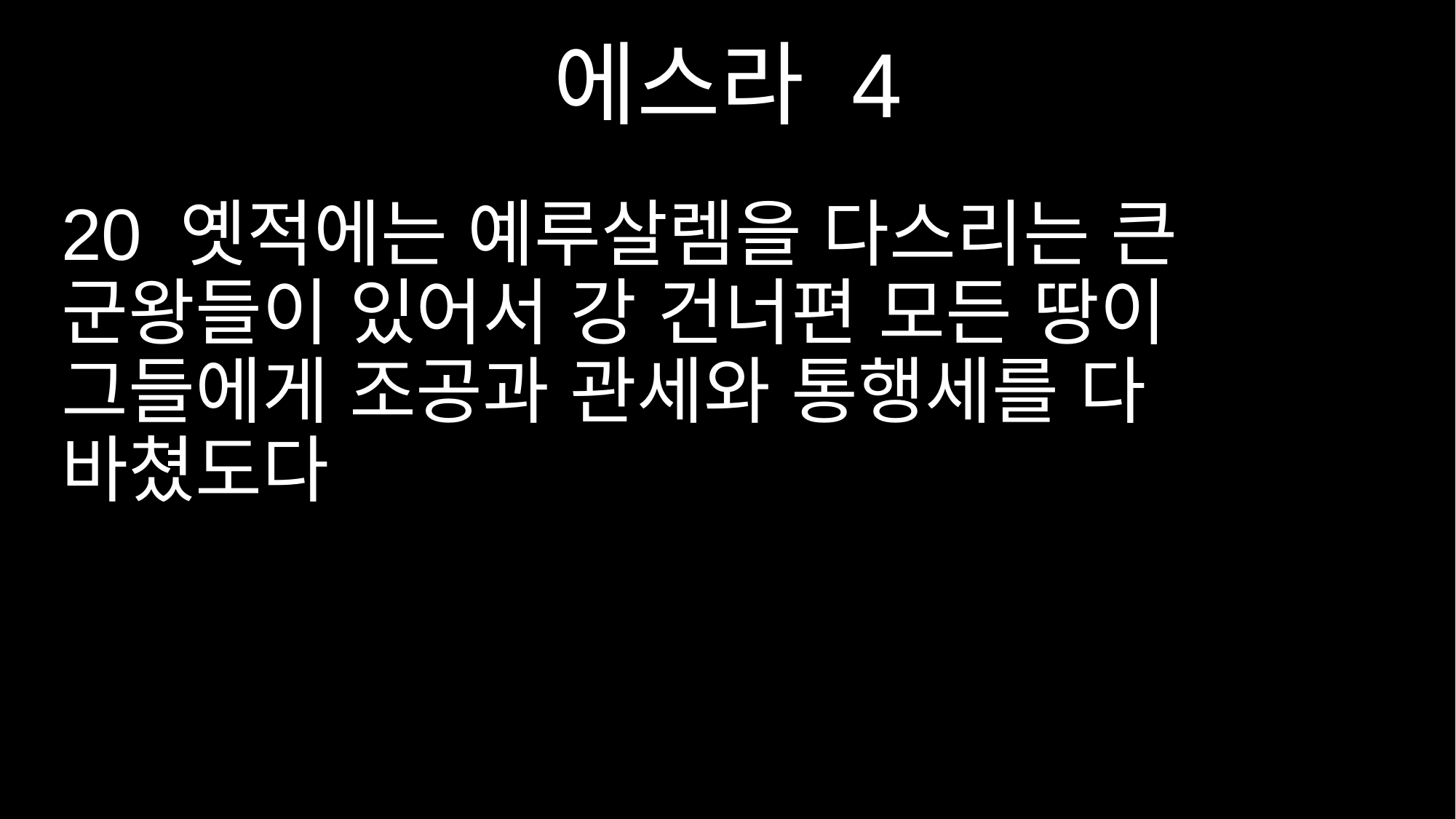

에스라 4
20 옛적에는 예루살렘을 다스리는 큰 군왕들이 있어서 강 건너편 모든 땅이 그들에게 조공과 관세와 통행세를 다 바쳤도다